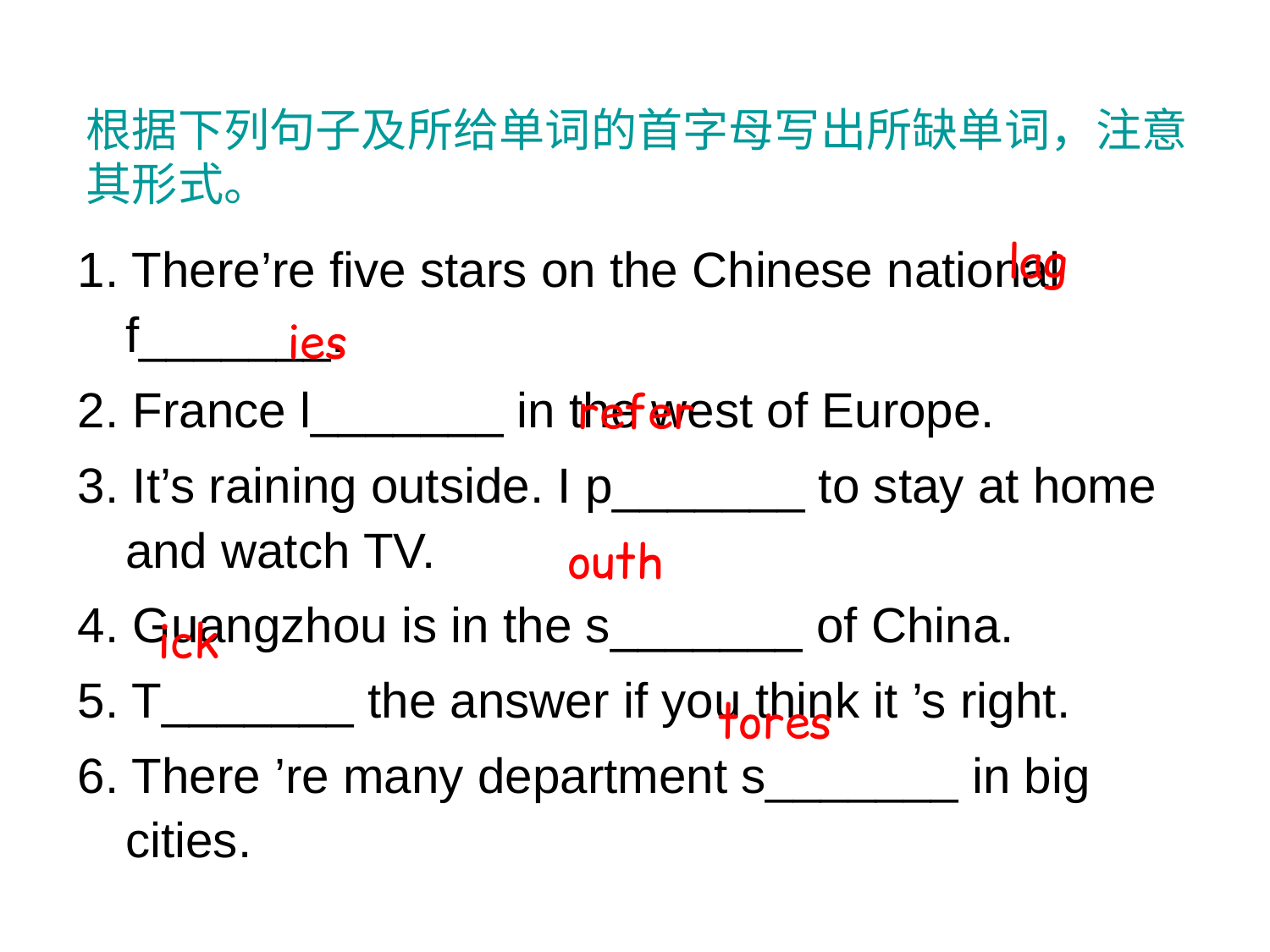

# 根据下列句子及所给单词的首字母写出所缺单词，注意其形式。
1. There’re five stars on the Chinese national f_______.
2. France l_______ in the west of Europe.
3. It’s raining outside. I p_______ to stay at home and watch TV.
4. Guangzhou is in the s_______ of China.
5. T_______ the answer if you think it ’s right.
6. There ’re many department s_______ in big cities.
lag
ies
refer
outh
ick
tores